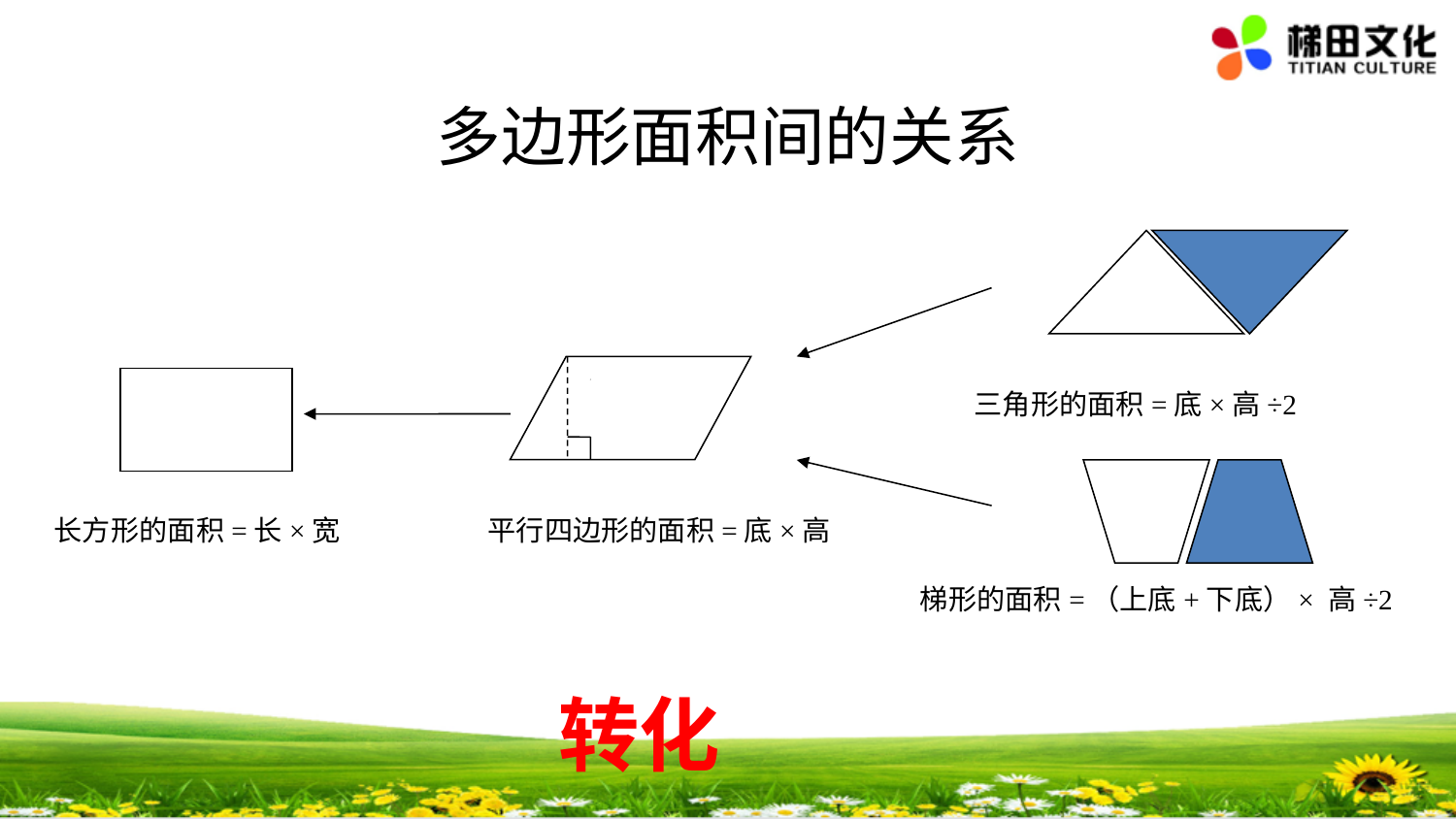

多边形面积间的关系

          三角形的面积=底×高÷2

长方形的面积=长×宽
平行四边形的面积=底×高
    梯形的面积=（上底+下底）× 高÷2
转化